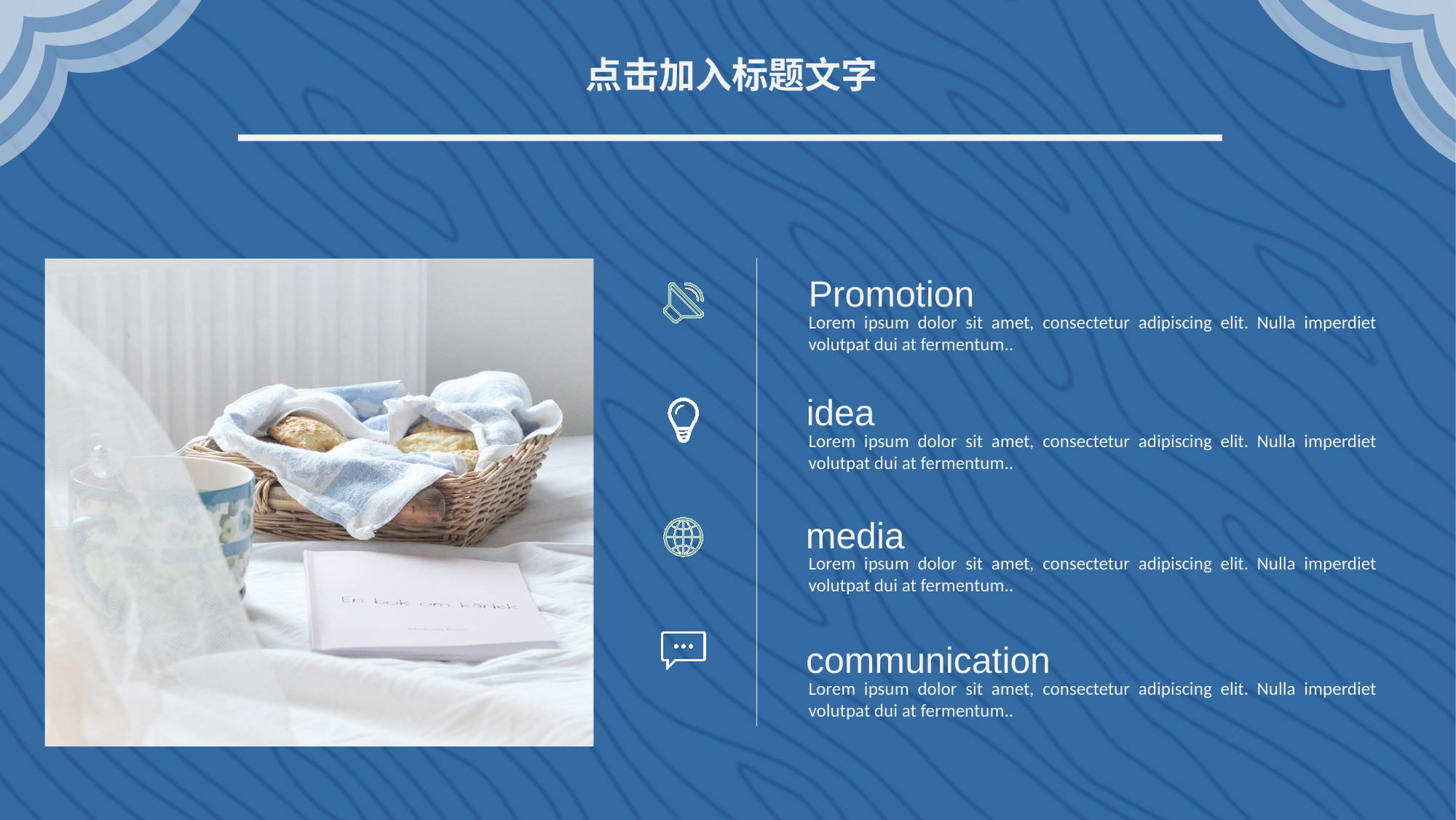

点击加入标题文字

Promotion

Lorem ipsum dolor sit amet, consectetur adipiscing elit. Nulla imperdiet volutpat dui at fermentum..
idea

Lorem ipsum dolor sit amet, consectetur adipiscing elit. Nulla imperdiet volutpat dui at fermentum..
media

Lorem ipsum dolor sit amet, consectetur adipiscing elit. Nulla imperdiet volutpat dui at fermentum..

communication
Lorem ipsum dolor sit amet, consectetur adipiscing elit. Nulla imperdiet volutpat dui at fermentum..